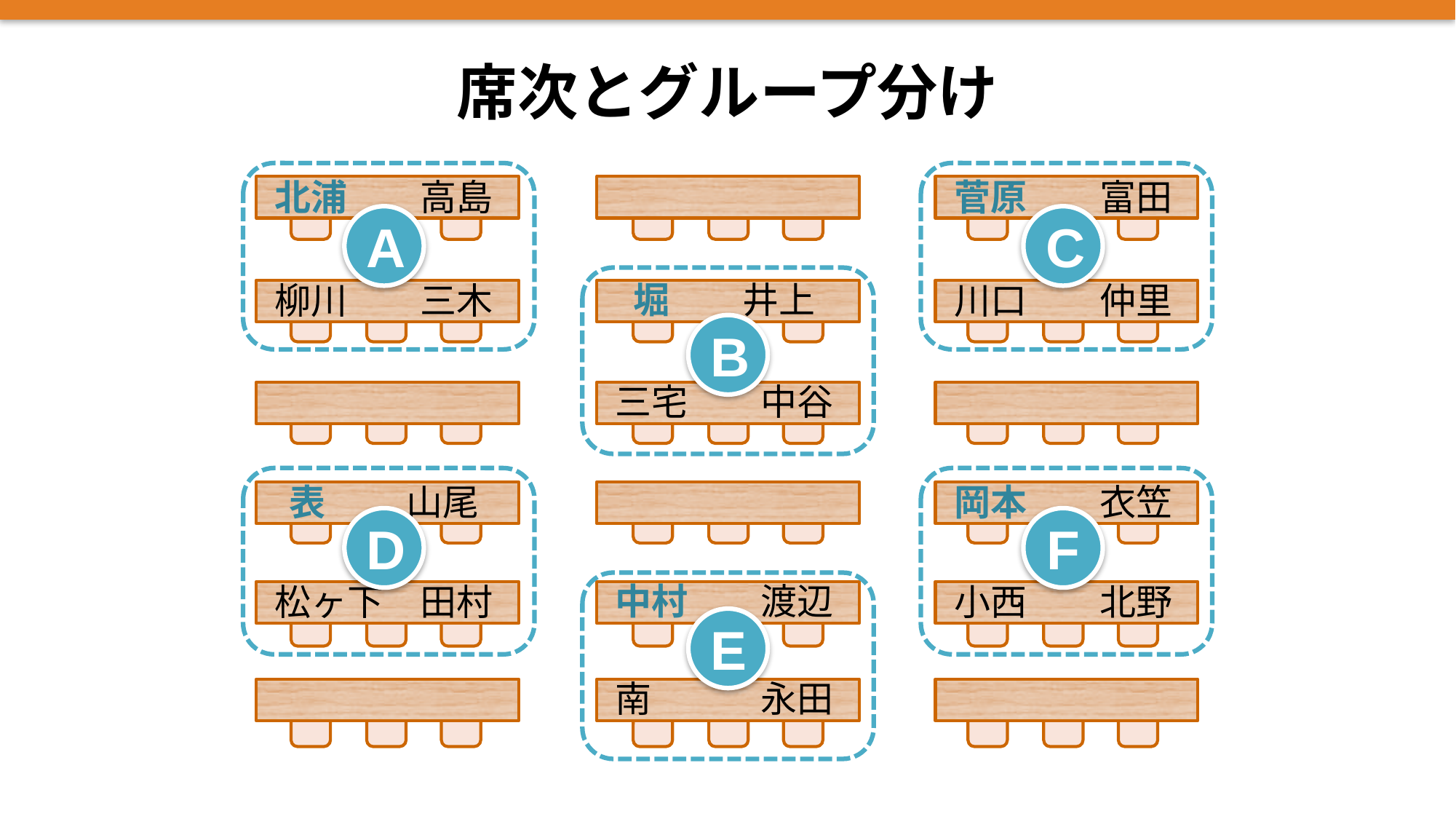

席次とグループ分け

北浦　　高島
菅原　　富田

A
C

堀　　井上
柳川　　三木
川口　　仲里

B
三宅　　中谷

表　 　山尾
岡本　　衣笠

D
F

中村　　渡辺
松ヶ下　田村
小西　　北野

E
南　　　永田